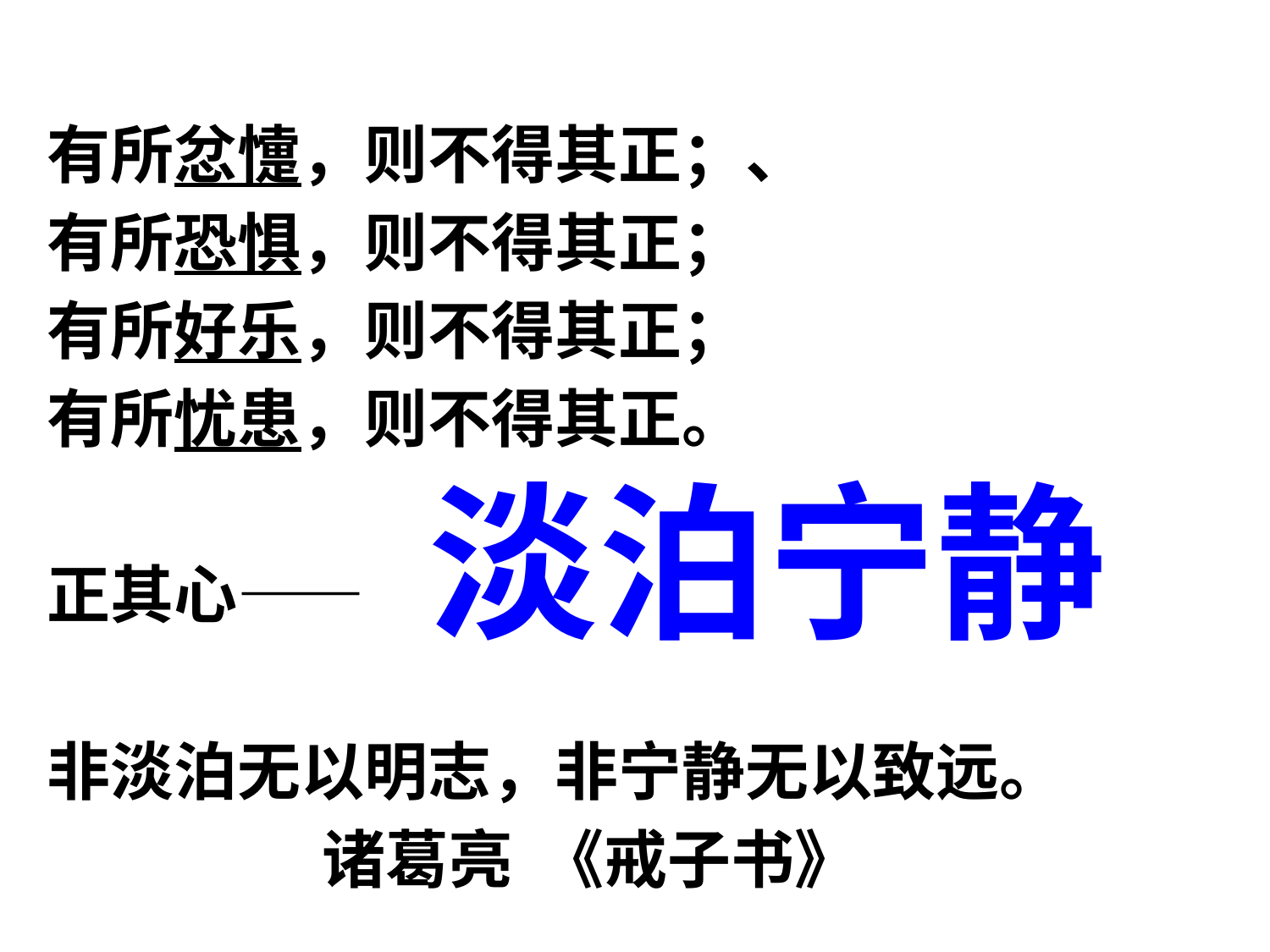

有所忿懥，则不得其正；、
有所恐惧，则不得其正；
有所好乐，则不得其正；
有所忧患，则不得其正。

正其心——

非淡泊无以明志，非宁静无以致远。
                  诸葛亮  《戒子书》
淡泊宁静